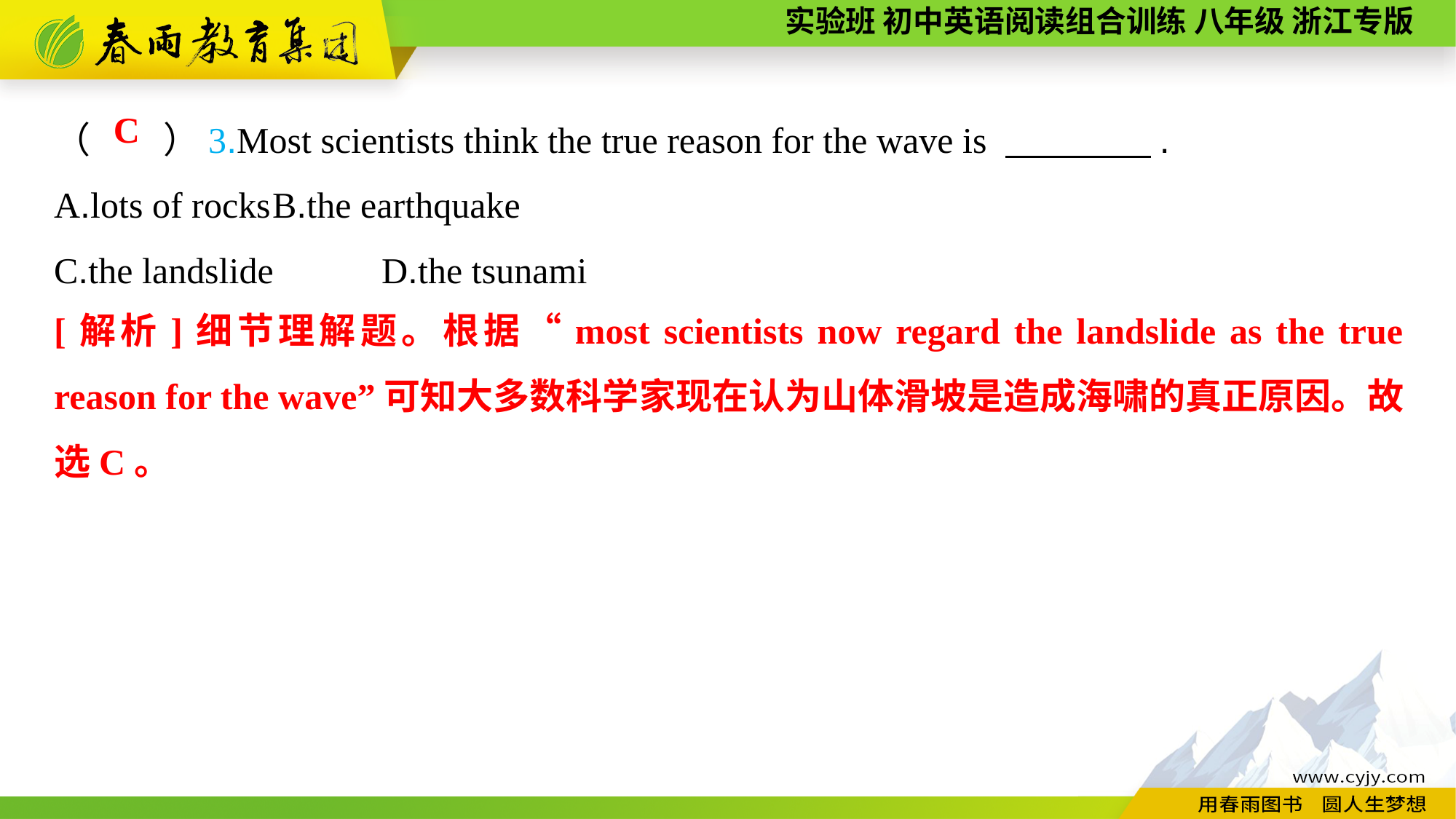

（　　）3.Most scientists think the true reason for the wave is 　　　　.
A.lots of rocks	B.the earthquake
C.the landslide	D.the tsunami
C
[解析]细节理解题。根据“most scientists now regard the landslide as the true reason for the wave”可知大多数科学家现在认为山体滑坡是造成海啸的真正原因。故选C。